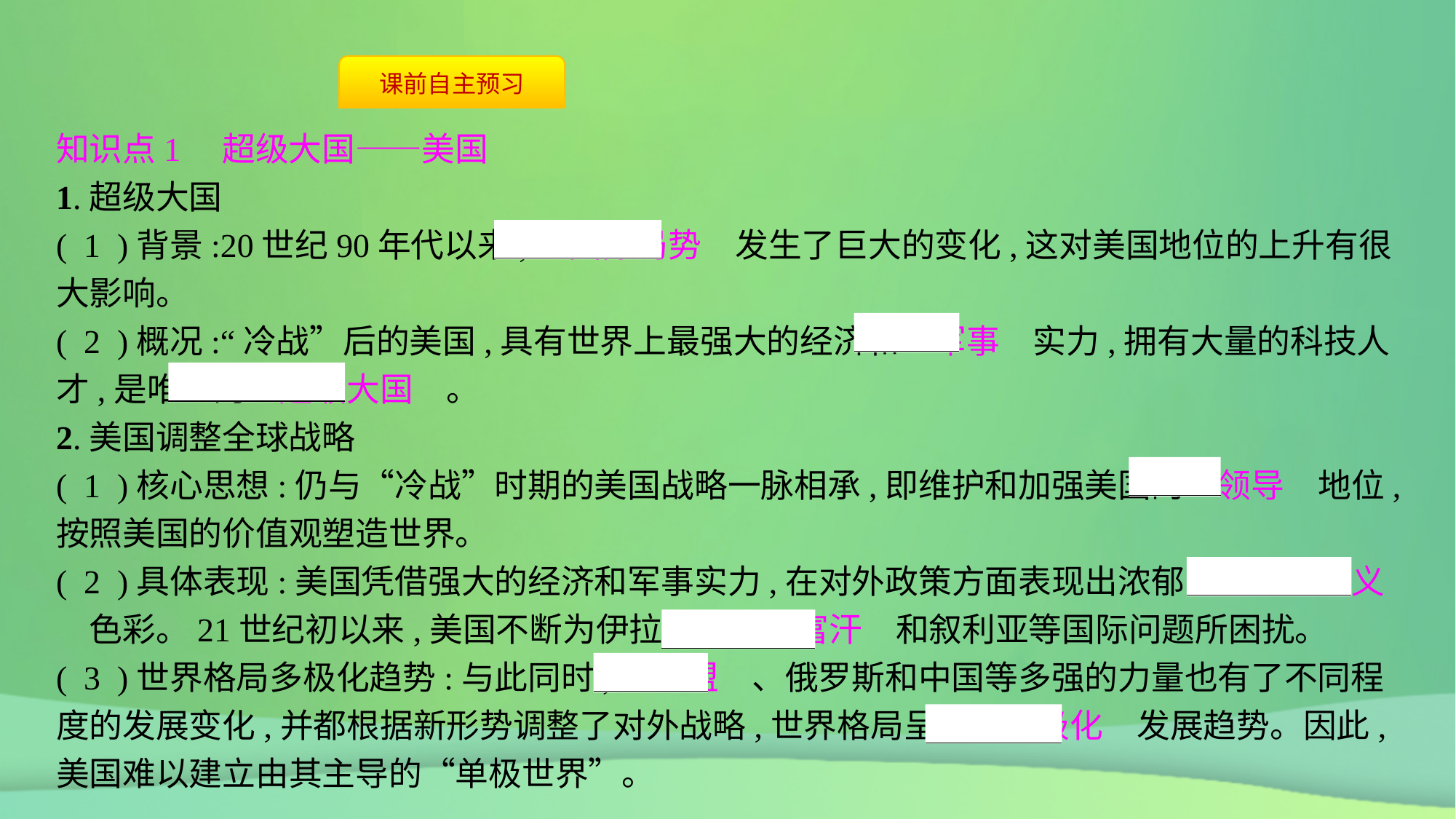

知识点1　超级大国——美国
1.超级大国
(  1  )背景:20世纪90年代以来,　国际局势　发生了巨大的变化,这对美国地位的上升有很大影响。
(  2  )概况:“冷战”后的美国,具有世界上最强大的经济和　军事　实力,拥有大量的科技人才,是唯一的　超级大国　。
2.美国调整全球战略
(  1  )核心思想:仍与“冷战”时期的美国战略一脉相承,即维护和加强美国的　领导　地位,按照美国的价值观塑造世界。
(  2  )具体表现:美国凭借强大的经济和军事实力,在对外政策方面表现出浓郁的　霸权主义　色彩。21世纪初以来,美国不断为伊拉克、　阿富汗　和叙利亚等国际问题所困扰。
(  3  )世界格局多极化趋势:与此同时,　欧盟　、俄罗斯和中国等多强的力量也有了不同程度的发展变化,并都根据新形势调整了对外战略,世界格局呈现　多极化　发展趋势。因此,美国难以建立由其主导的“单极世界”。